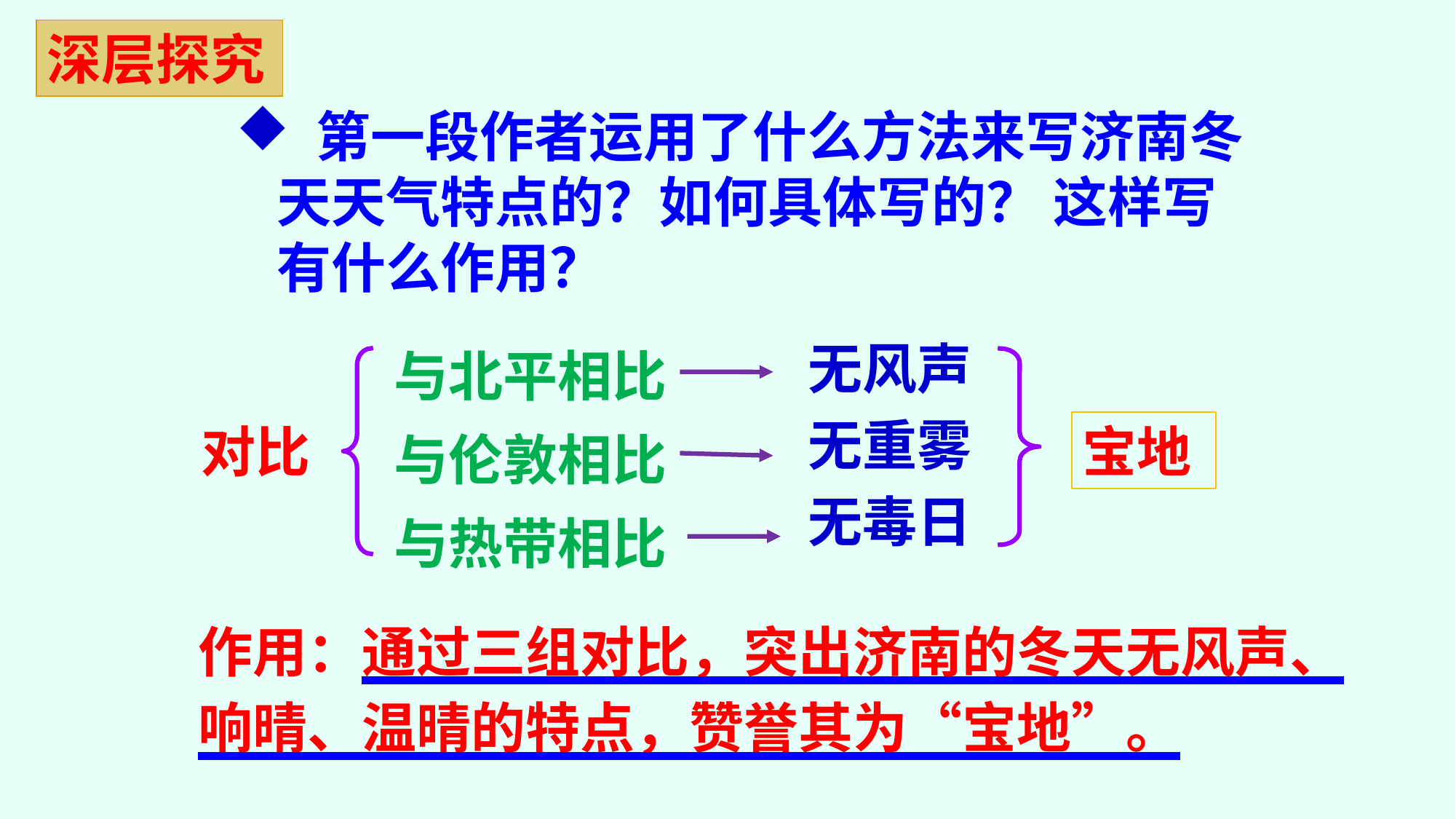

深层探究

 第一段作者运用了什么方法来写济南冬天天气特点的？如何具体写的？ 这样写有什么作用？
与北平相比
与伦敦相比
与热带相比
无风声
无重雾
无毒日

宝地

  对比

作用：通过三组对比，突出济南的冬天无风声、响晴、温晴的特点，赞誉其为“宝地”。